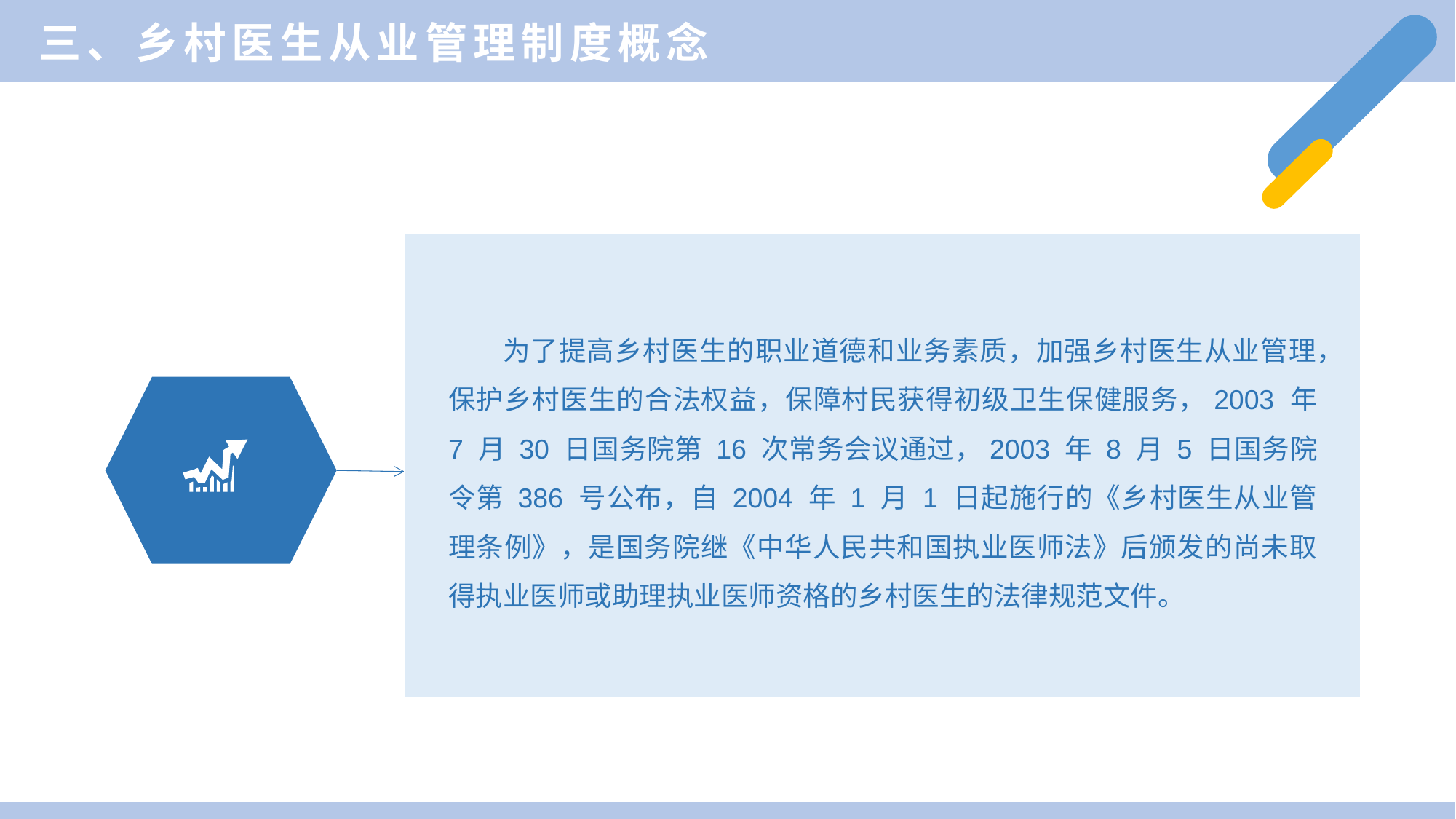

三、乡村医生从业管理制度概念

为了提高乡村医生的职业道德和业务素质，加强乡村医生从业管理，保护乡村医生的合法权益，保障村民获得初级卫生保健服务，2003 年 7 月 30 日国务院第 16 次常务会议通过，2003 年 8 月 5 日国务院令第 386 号公布，自 2004 年 1 月 1 日起施行的《乡村医生从业管理条例》，是国务院继《中华人民共和国执业医师法》后颁发的尚未取得执业医师或助理执业医师资格的乡村医生的法律规范文件。